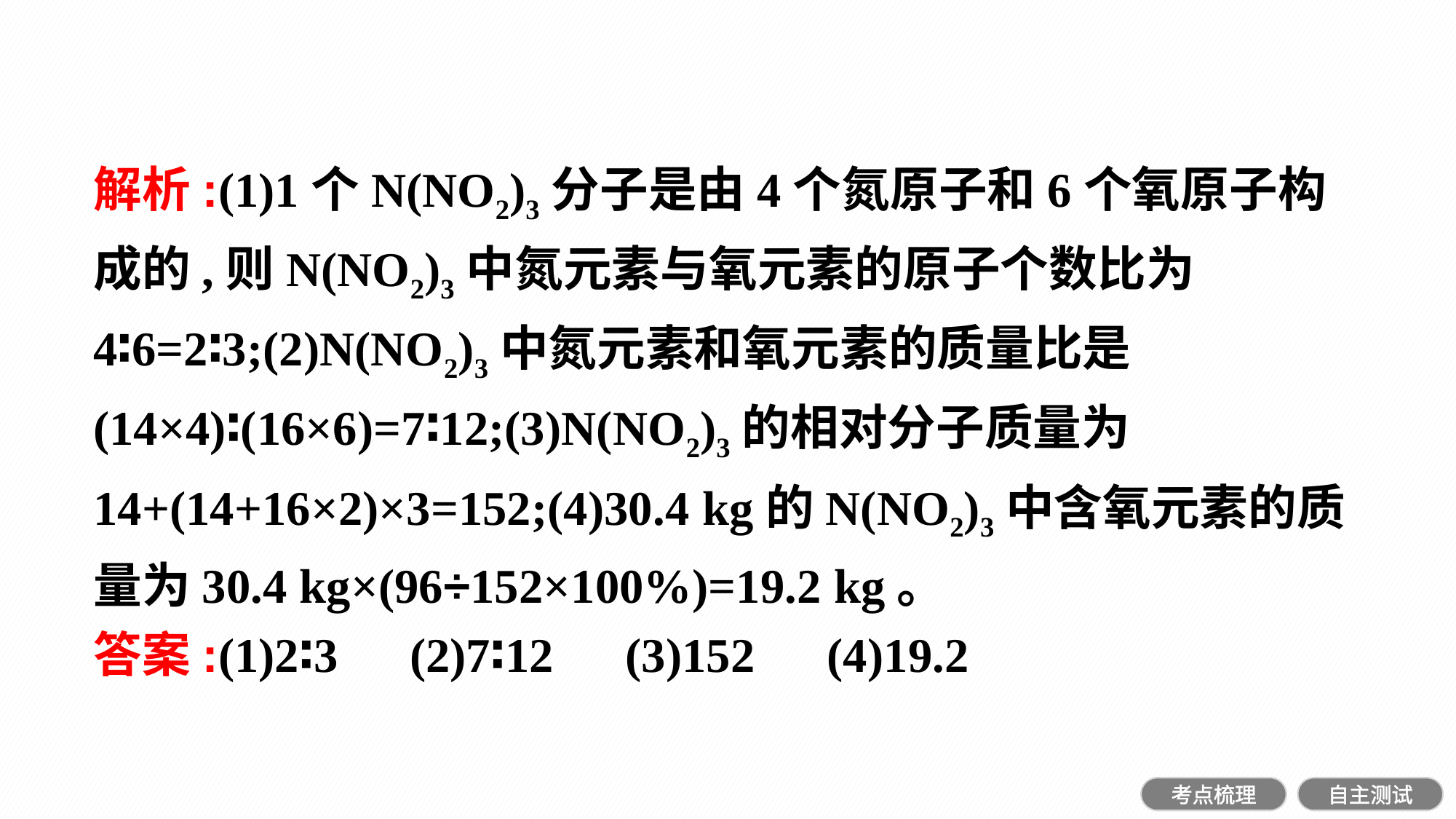

解析:(1)1个N(NO2)3分子是由4个氮原子和6个氧原子构成的,则N(NO2)3中氮元素与氧元素的原子个数比为4∶6=2∶3;(2)N(NO2)3中氮元素和氧元素的质量比是(14×4)∶(16×6)=7∶12;(3)N(NO2)3的相对分子质量为14+(14+16×2)×3=152;(4)30.4 kg的N(NO2)3中含氧元素的质量为30.4 kg×(96÷152×100%)=19.2 kg。
答案:(1)2∶3　(2)7∶12　(3)152　(4)19.2